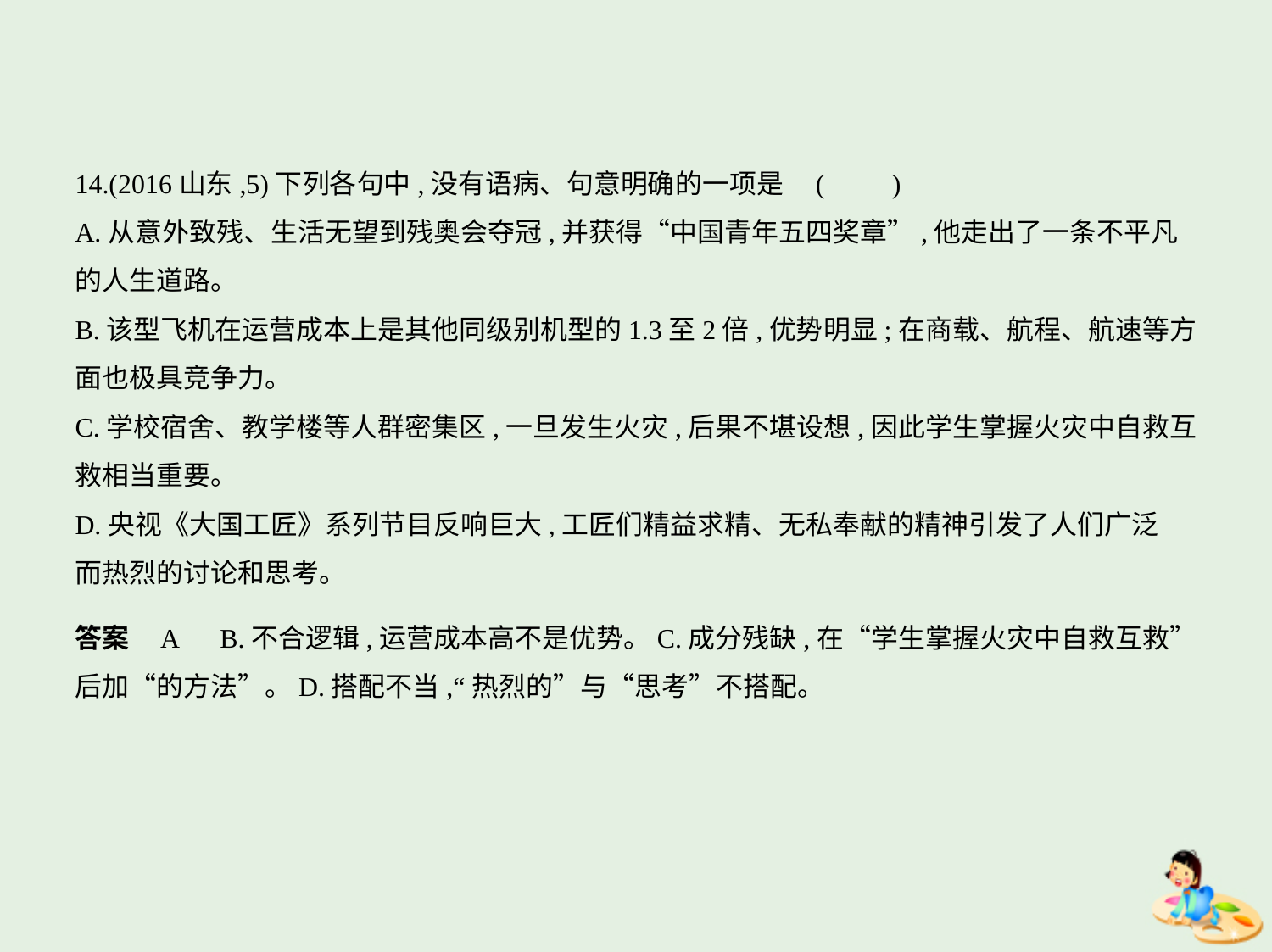

14.(2016山东,5)下列各句中,没有语病、句意明确的一项是 (　　)
A.从意外致残、生活无望到残奥会夺冠,并获得“中国青年五四奖章”,他走出了一条不平凡
的人生道路。
B.该型飞机在运营成本上是其他同级别机型的1.3至2倍,优势明显;在商载、航程、航速等方
面也极具竞争力。
C.学校宿舍、教学楼等人群密集区,一旦发生火灾,后果不堪设想,因此学生掌握火灾中自救互
救相当重要。
D.央视《大国工匠》系列节目反响巨大,工匠们精益求精、无私奉献的精神引发了人们广泛
而热烈的讨论和思考。
答案    A　B.不合逻辑,运营成本高不是优势。C.成分残缺,在“学生掌握火灾中自救互救”
后加“的方法”。D.搭配不当,“热烈的”与“思考”不搭配。